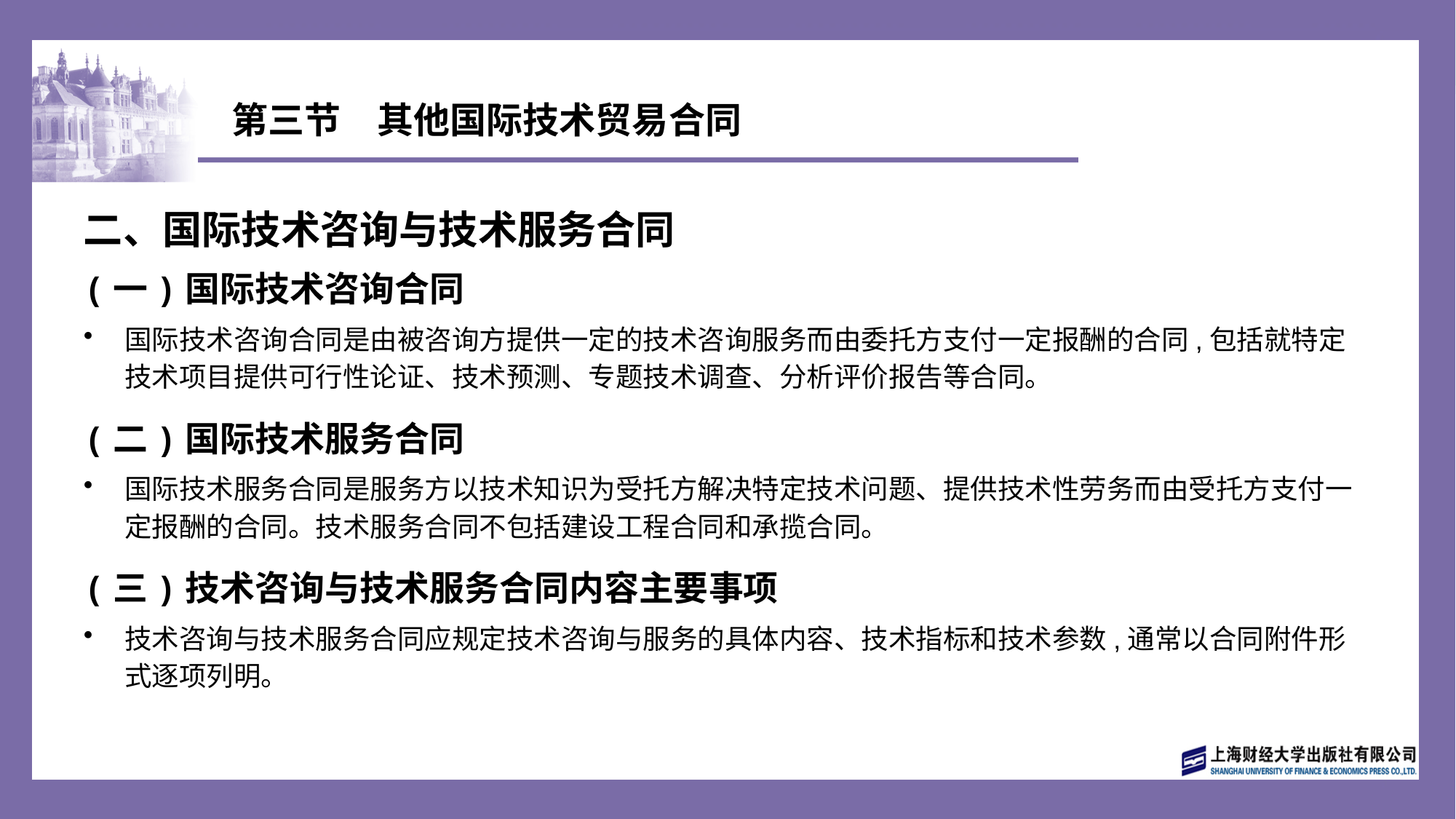

# 第三节　其他国际技术贸易合同
二、国际技术咨询与技术服务合同
(一)国际技术咨询合同
国际技术咨询合同是由被咨询方提供一定的技术咨询服务而由委托方支付一定报酬的合同,包括就特定技术项目提供可行性论证、技术预测、专题技术调查、分析评价报告等合同。
(二)国际技术服务合同
国际技术服务合同是服务方以技术知识为受托方解决特定技术问题、提供技术性劳务而由受托方支付一定报酬的合同。技术服务合同不包括建设工程合同和承揽合同。
(三)技术咨询与技术服务合同内容主要事项
技术咨询与技术服务合同应规定技术咨询与服务的具体内容、技术指标和技术参数,通常以合同附件形式逐项列明。